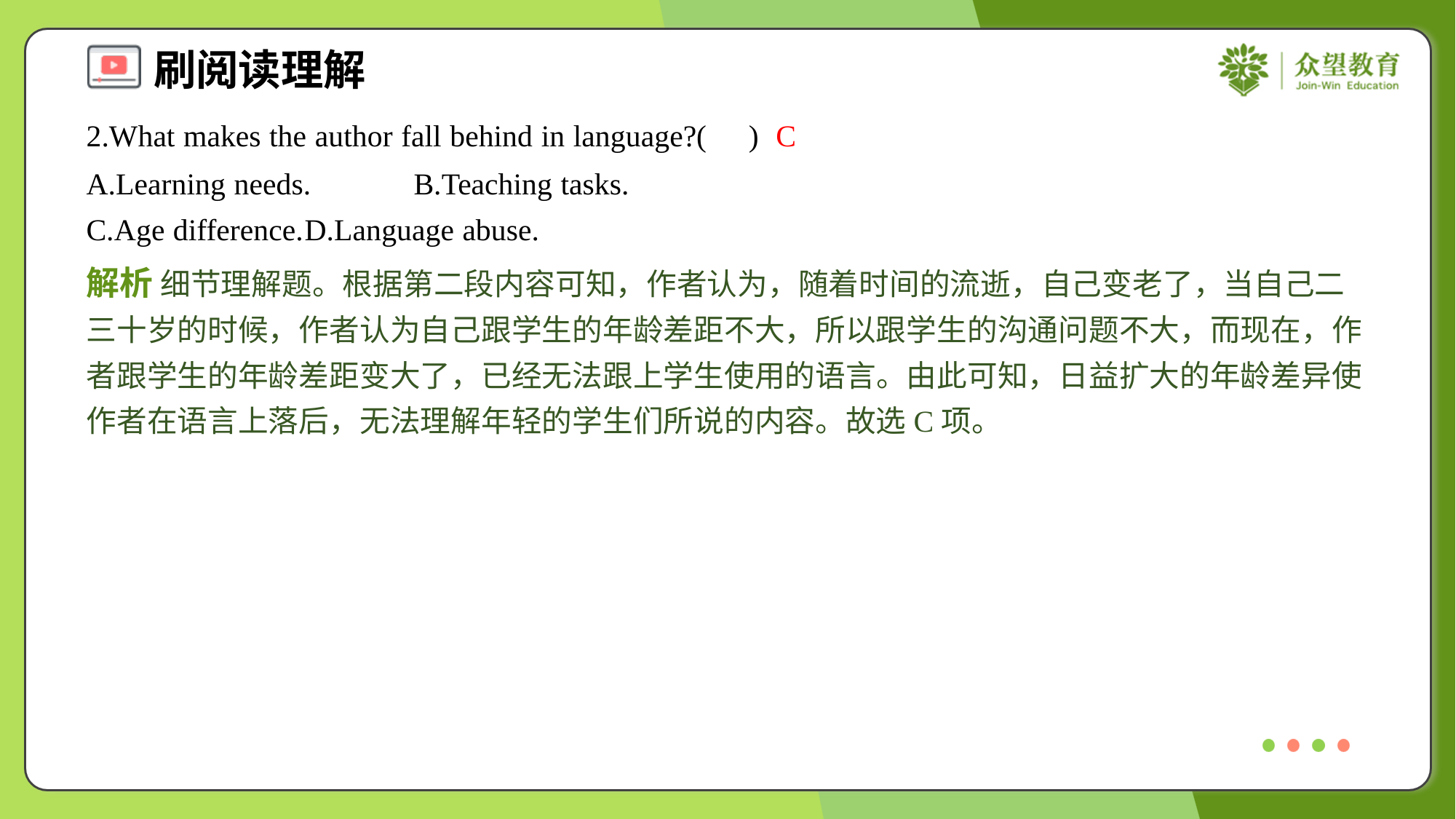

2.What makes the author fall behind in language?(     )
C
A.Learning needs.	B.Teaching tasks.
C.Age difference.	D.Language abuse.
解析 细节理解题。根据第二段内容可知，作者认为，随着时间的流逝，自己变老了，当自己二三十岁的时候，作者认为自己跟学生的年龄差距不大，所以跟学生的沟通问题不大，而现在，作者跟学生的年龄差距变大了，已经无法跟上学生使用的语言。由此可知，日益扩大的年龄差异使作者在语言上落后，无法理解年轻的学生们所说的内容。故选C项。